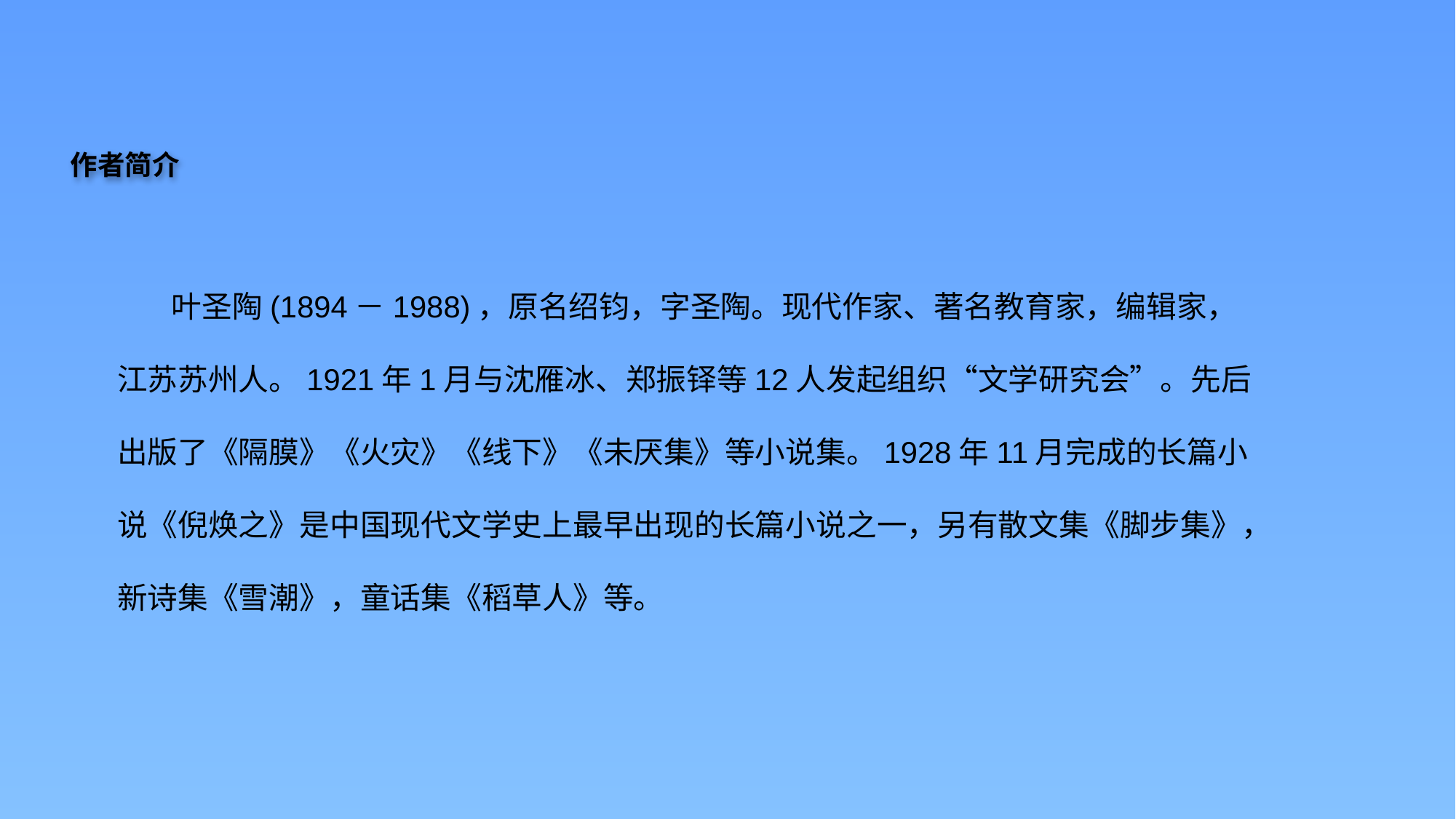

作者简介
       叶圣陶(1894－1988)，原名绍钧，字圣陶。现代作家、著名教育家，编辑家，江苏苏州人。1921年1月与沈雁冰、郑振铎等12人发起组织“文学研究会”。先后出版了《隔膜》《火灾》《线下》《未厌集》等小说集。1928年11月完成的长篇小说《倪焕之》是中国现代文学史上最早出现的长篇小说之一，另有散文集《脚步集》，新诗集《雪潮》，童话集《稻草人》等。